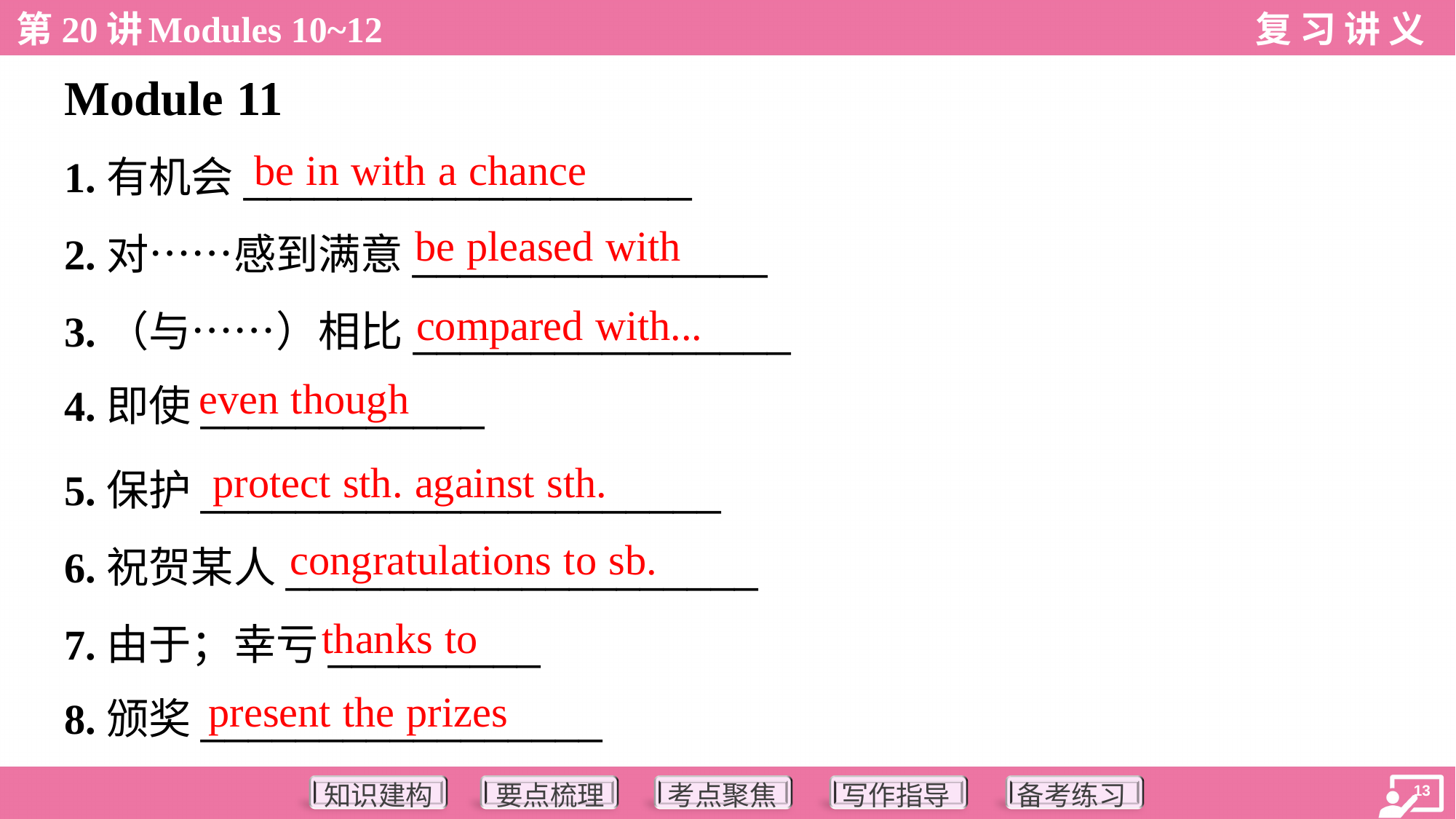

Module 11
be in with a chance
1.有机会___________________
2.对……感到满意_______________
3.（与……）相比________________
4.即使____________
be pleased with
compared with...
even though
protect sth. against sth.
5.保护______________________
6.祝贺某人____________________
7.由于；幸亏_________
8.颁奖_________________
congratulations to sb.
thanks to
present the prizes